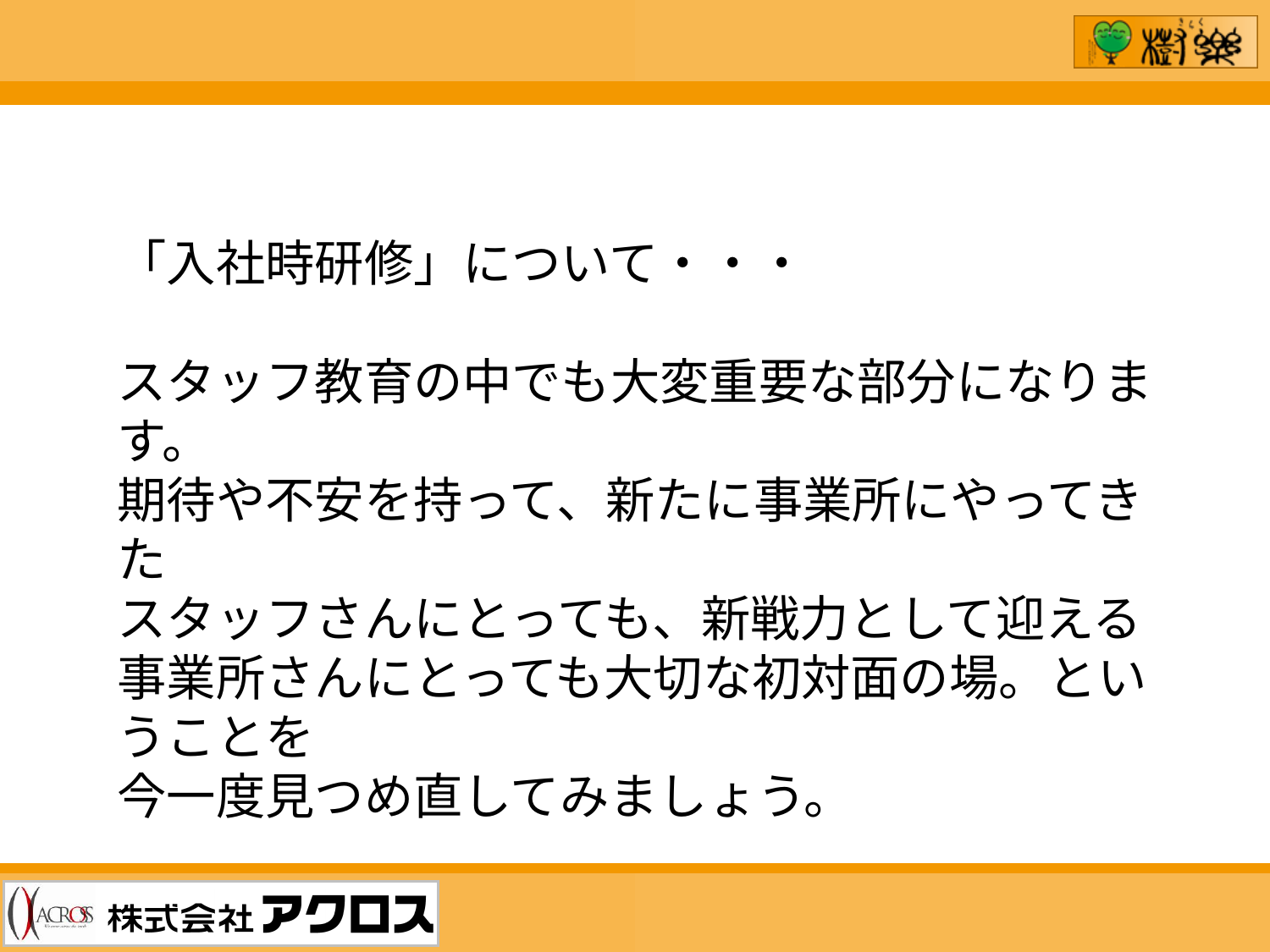

「入社時研修」について・・・

スタッフ教育の中でも大変重要な部分になります。
期待や不安を持って、新たに事業所にやってきた
スタッフさんにとっても、新戦力として迎える事業所さんにとっても大切な初対面の場。ということを
今一度見つめ直してみましょう。